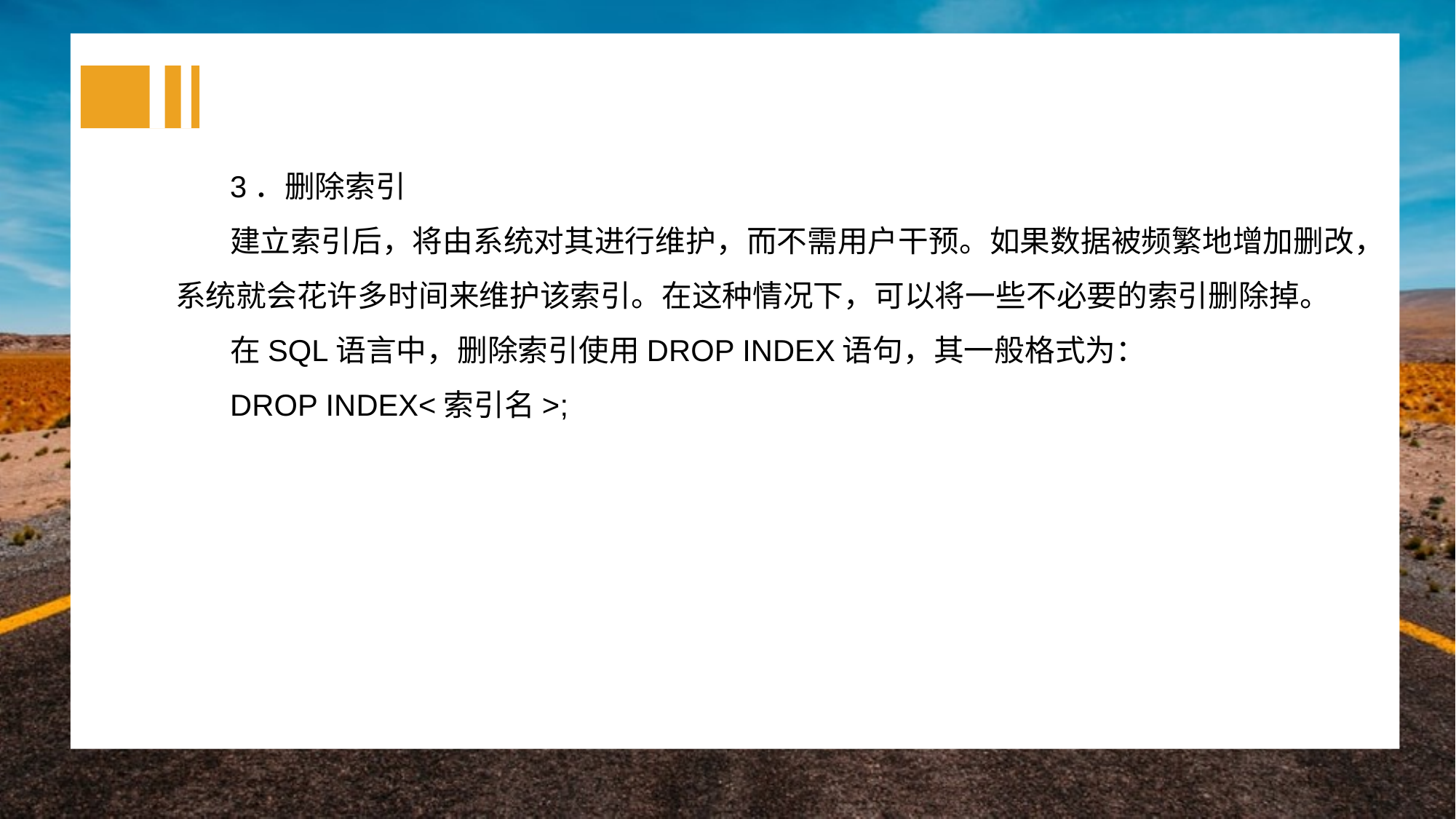

3．删除索引
建立索引后，将由系统对其进行维护，而不需用户干预。如果数据被频繁地增加删改，系统就会花许多时间来维护该索引。在这种情况下，可以将一些不必要的索引删除掉。
在SQL语言中，删除索引使用DROP INDEX语句，其一般格式为：
DROP INDEX<索引名>;